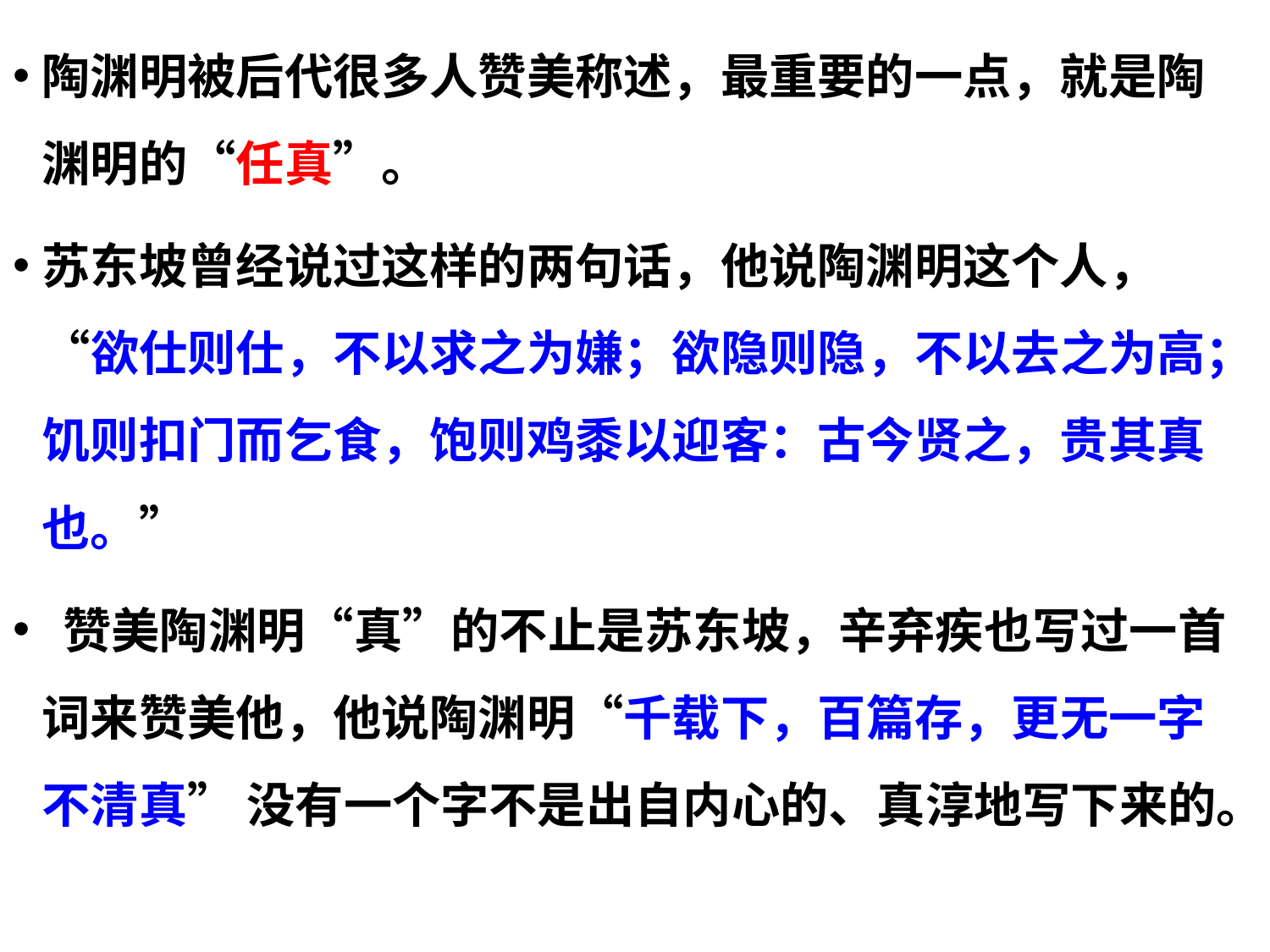

陶渊明被后代很多人赞美称述，最重要的一点，就是陶渊明的“任真”。
苏东坡曾经说过这样的两句话，他说陶渊明这个人，“欲仕则仕，不以求之为嫌；欲隐则隐，不以去之为高；饥则扣门而乞食，饱则鸡黍以迎客：古今贤之，贵其真也。”
 赞美陶渊明“真”的不止是苏东坡，辛弃疾也写过一首词来赞美他，他说陶渊明“千载下，百篇存，更无一字不清真” 没有一个字不是出自内心的、真淳地写下来的。